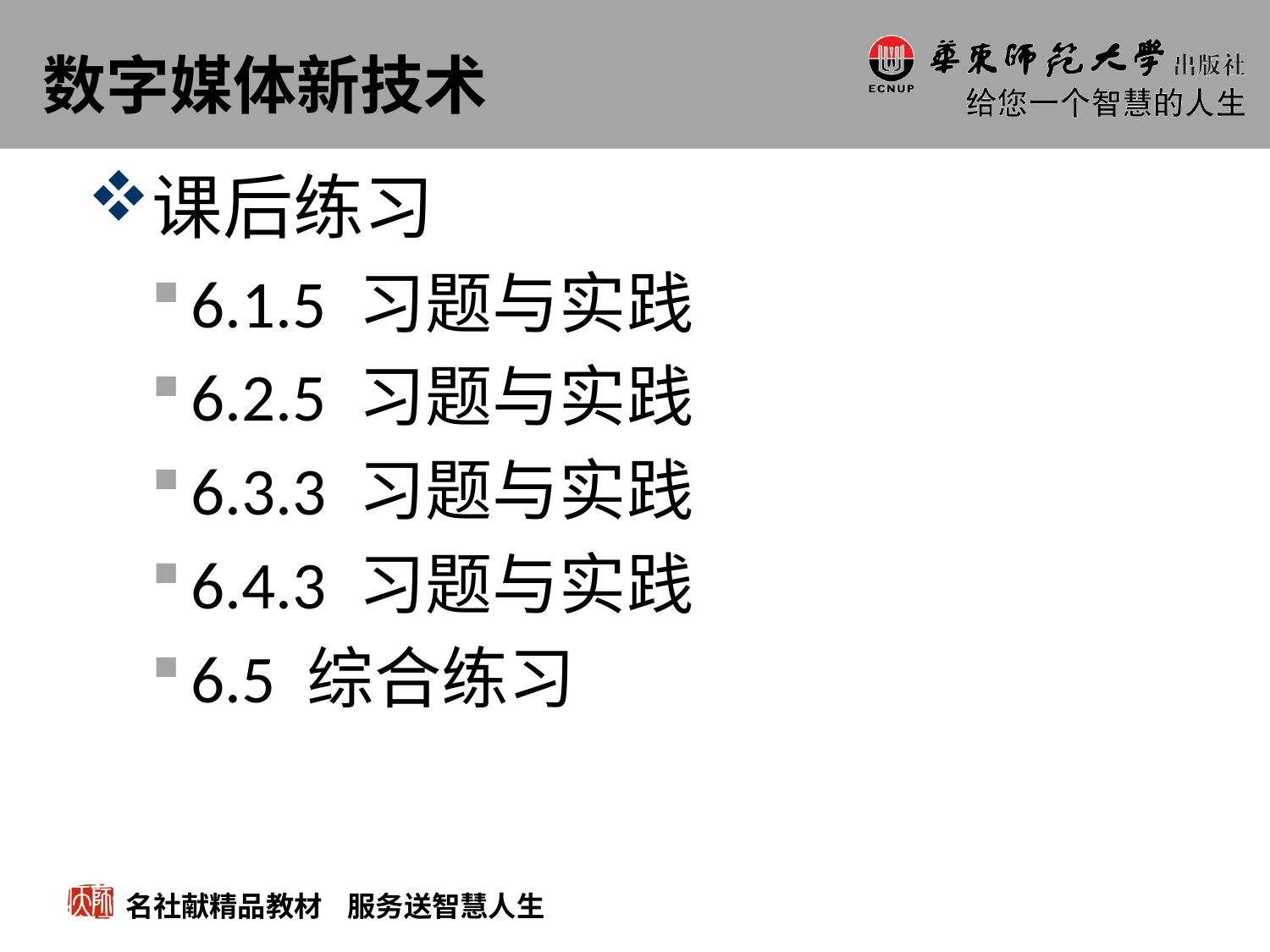

# 数字媒体新技术
课后练习
6.1.5 习题与实践
6.2.5 习题与实践
6.3.3 习题与实践
6.4.3 习题与实践
6.5 综合练习